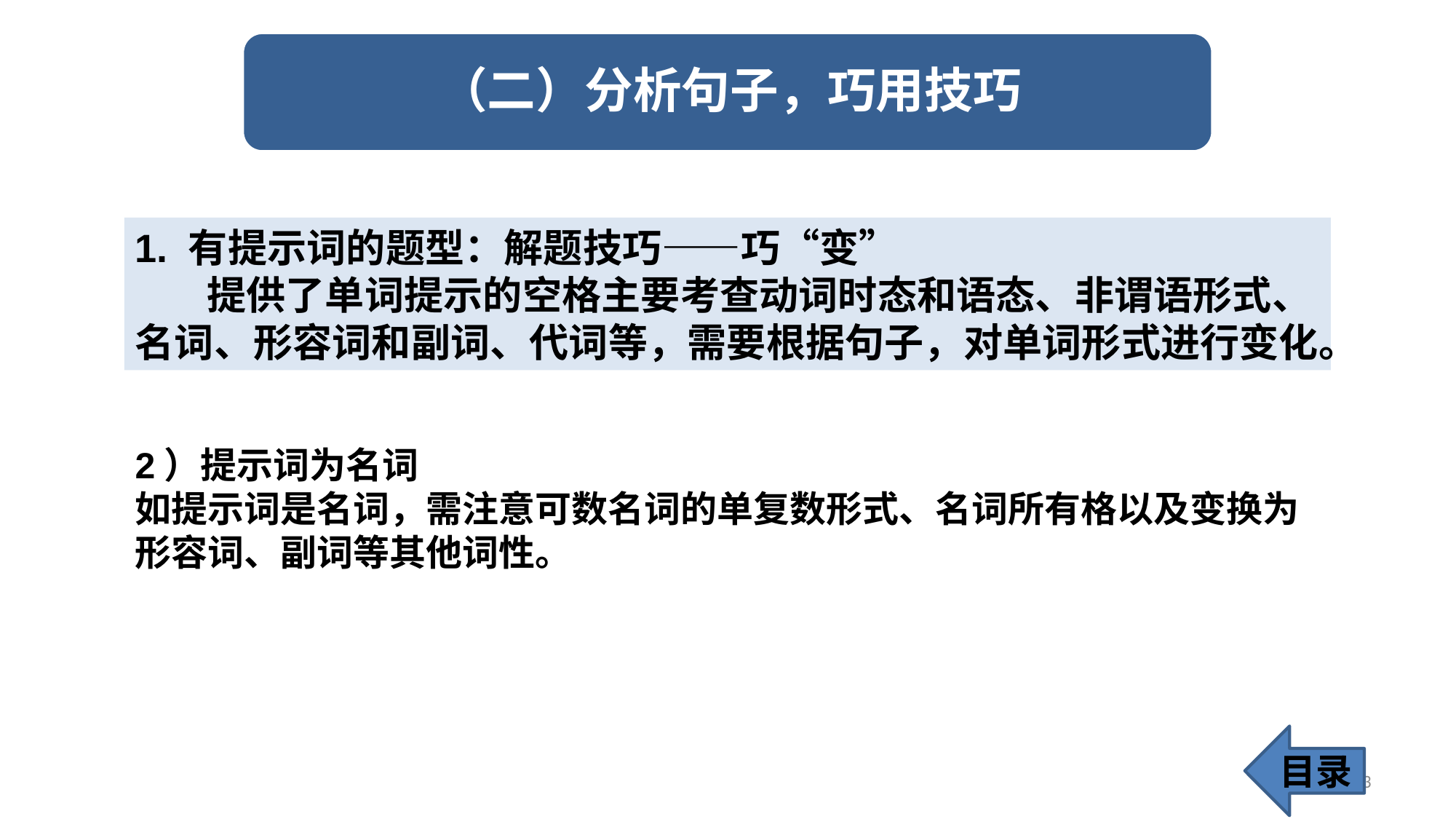

（二）分析句子，巧用技巧
1. 有提示词的题型：解题技巧——巧“变”
       提供了单词提示的空格主要考查动词时态和语态、非谓语形式、名词、形容词和副词、代词等，需要根据句子，对单词形式进行变化。
2）提示词为名词
如提示词是名词，需注意可数名词的单复数形式、名词所有格以及变换为形容词、副词等其他词性。
目录
23